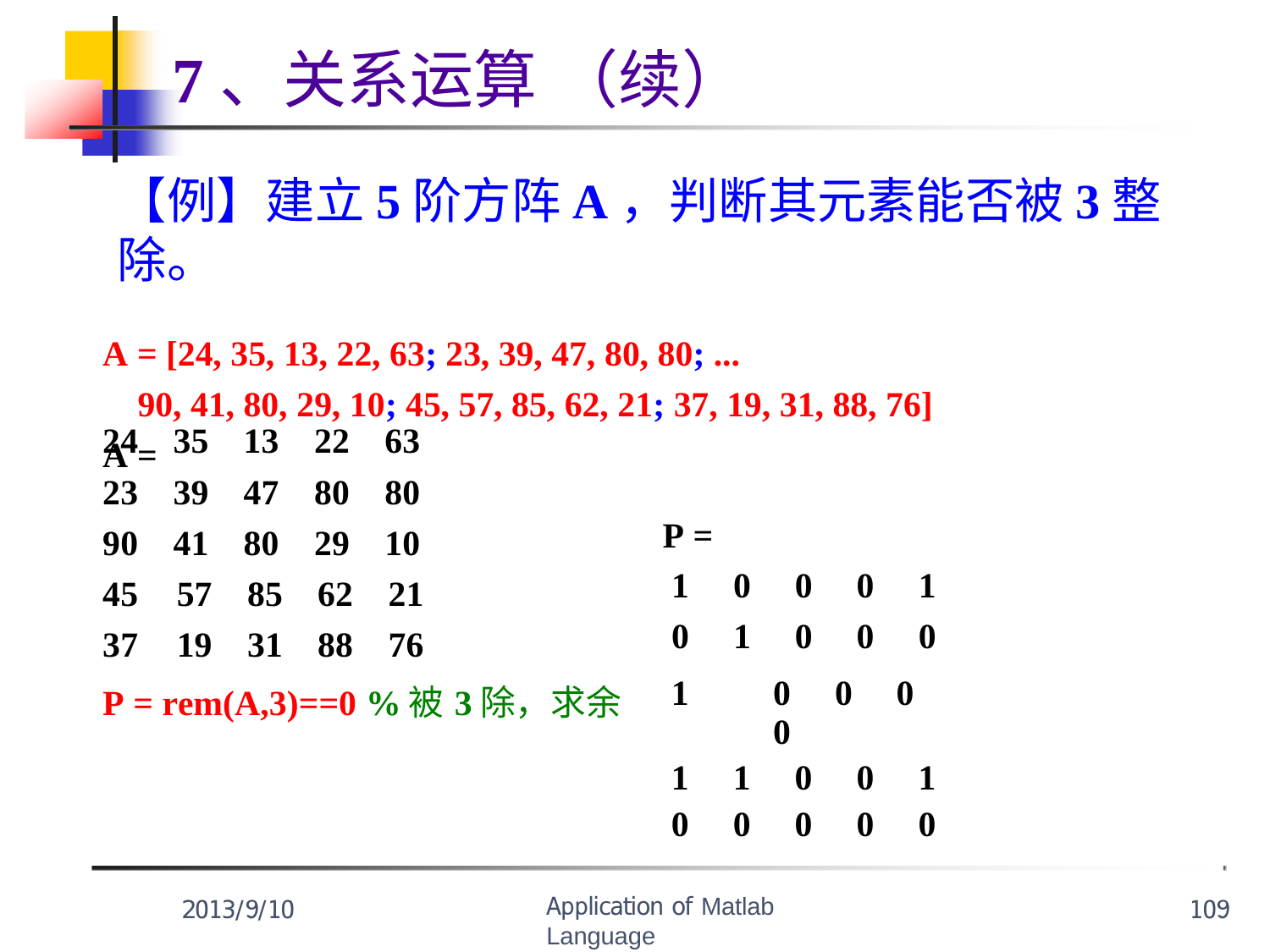

7、关系运算	（续）
【例】建立5阶方阵A，判断其元素能否被3整除。

A = [24, 35, 13, 22, 63; 23, 39, 47, 80, 80; ...
90, 41, 80, 29, 10; 45, 57, 85, 62, 21; 37, 19, 31, 88, 76]
A =
| 24 | 35 | 13 | 22 | 63 |
| --- | --- | --- | --- | --- |
| 23 | 39 | 47 | 80 | 80 |
| 90 | 41 | 80 | 29 | 10 |
| 45 | 57 | 85 | 62 | 21 |
| 37 | 19 | 31 | 88 | 76 |
| P = |  |  |  |  |
| --- | --- | --- | --- | --- |
| 1 | 0 | 0 | 0 | 1 |
| 0 | 1 | 0 | 0 | 0 |
| P = rem(A,3)==0 %被3除，求余 | 1 0 0 0 0 |  |  |  |  |
| --- | --- | --- | --- | --- | --- |
|  | 1 | 1 | 0 | 0 | 1 |
|  | 0 | 0 | 0 | 0 | 0 |
Application of Matlab Language
2013/9/10
109